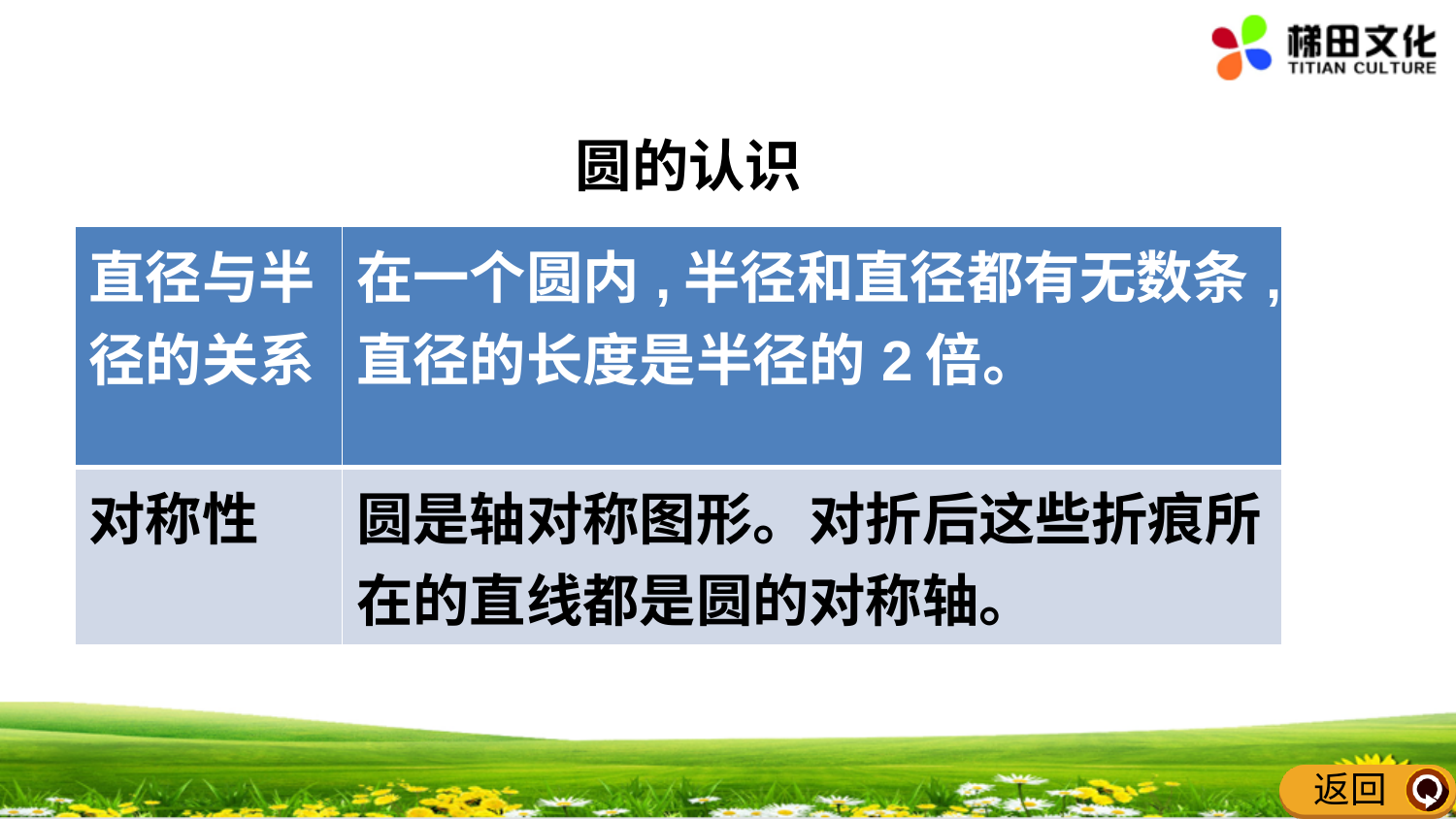

圆的认识
| 直径与半径的关系 | 在一个圆内,半径和直径都有无数条,直径的长度是半径的2倍。 |
| --- | --- |
| 对称性 | 圆是轴对称图形。对折后这些折痕所在的直线都是圆的对称轴。 |